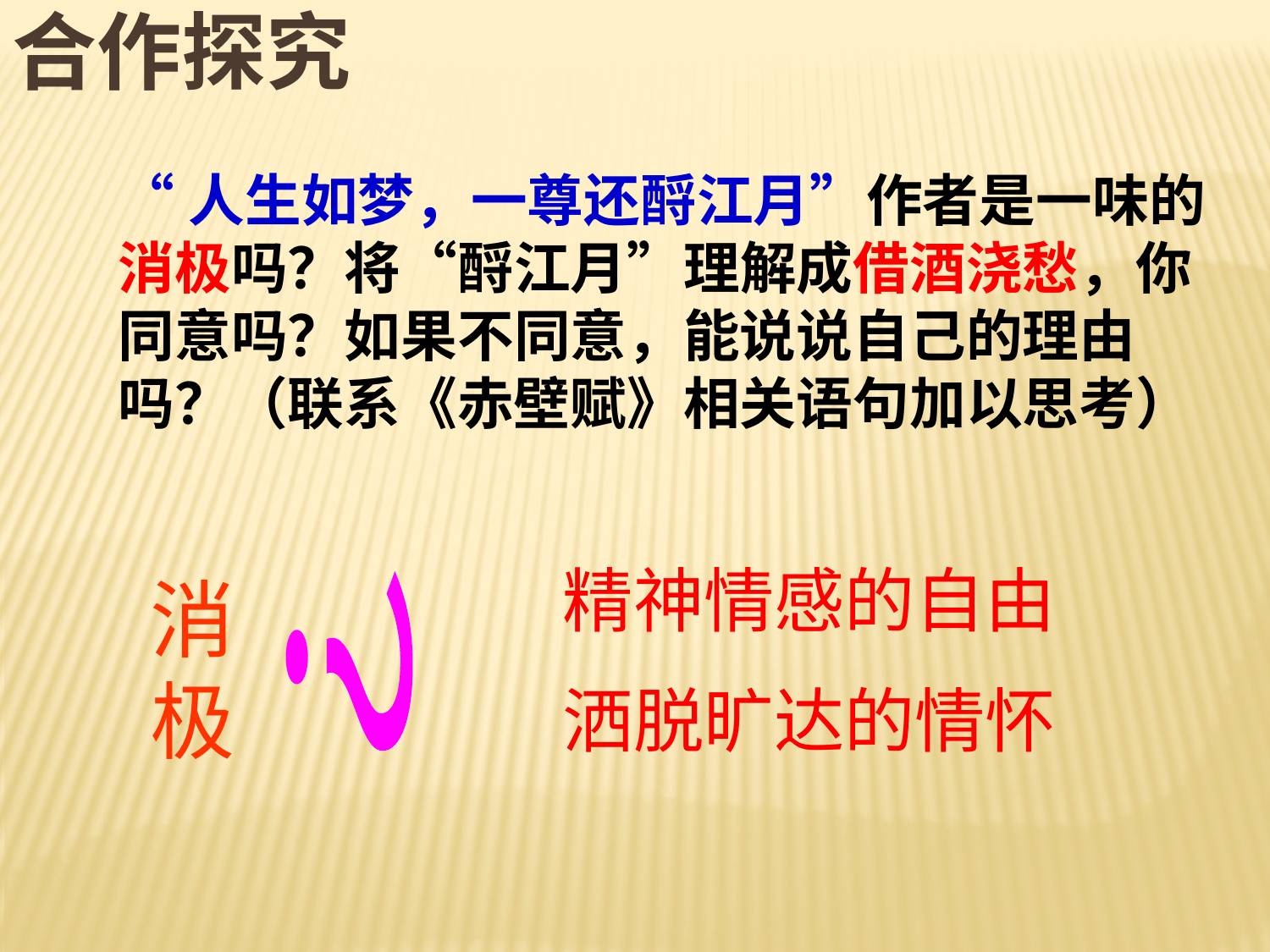

合作探究
“人生如梦，一尊还酹江月”作者是一味的消极吗？将“酹江月”理解成借酒浇愁，你同意吗？如果不同意，能说说自己的理由吗？（联系《赤壁赋》相关语句加以思考）
精神情感的自由
洒脱旷达的情怀
消极
？